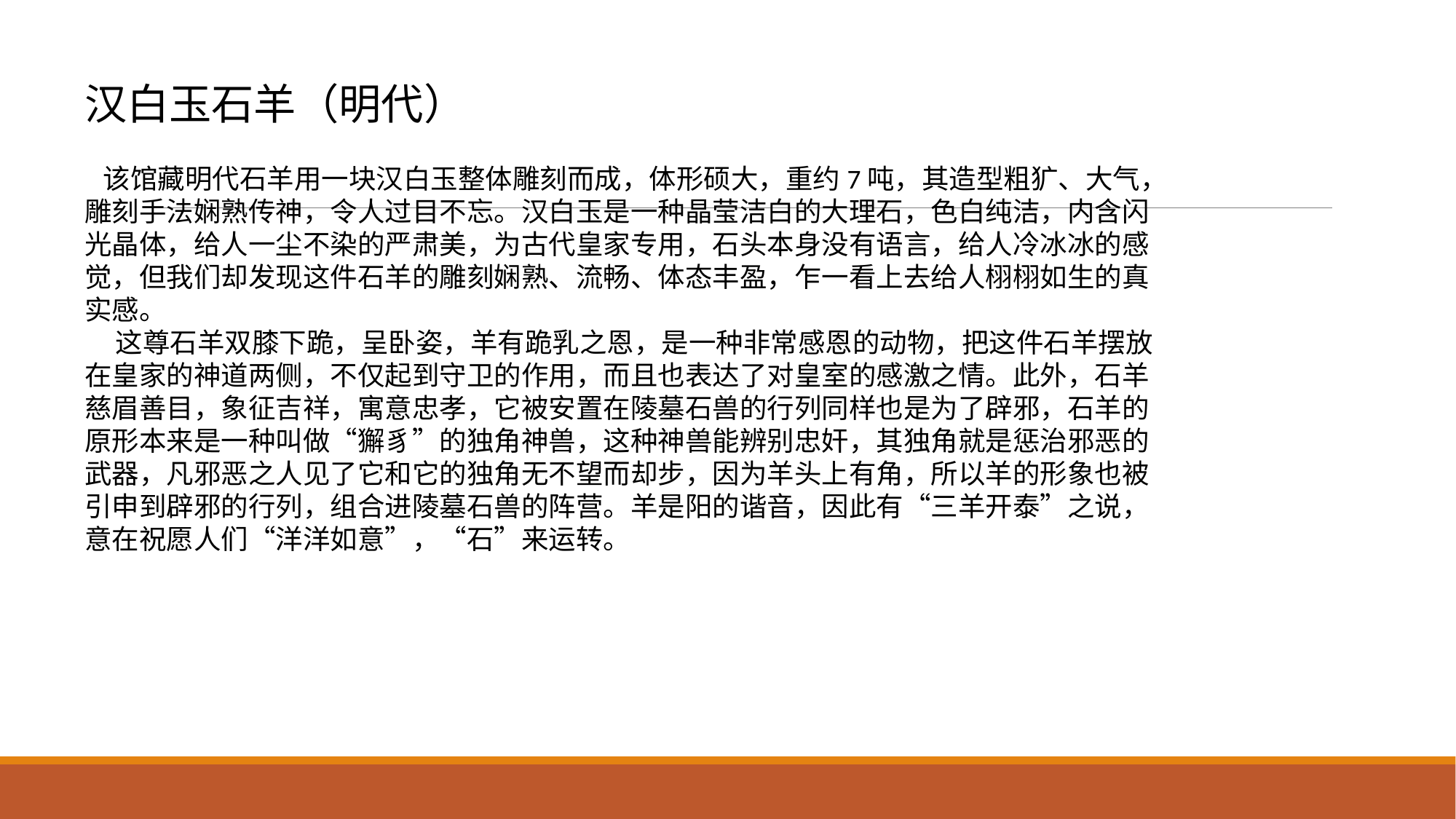

汉白玉石羊（明代）

  该馆藏明代石羊用一块汉白玉整体雕刻而成，体形硕大，重约7吨，其造型粗犷、大气，雕刻手法娴熟传神，令人过目不忘。汉白玉是一种晶莹洁白的大理石，色白纯洁，内含闪光晶体，给人一尘不染的严肃美，为古代皇家专用，石头本身没有语言，给人冷冰冰的感觉，但我们却发现这件石羊的雕刻娴熟、流畅、体态丰盈，乍一看上去给人栩栩如生的真实感。
    这尊石羊双膝下跪，呈卧姿，羊有跪乳之恩，是一种非常感恩的动物，把这件石羊摆放在皇家的神道两侧，不仅起到守卫的作用，而且也表达了对皇室的感激之情。此外，石羊慈眉善目，象征吉祥，寓意忠孝，它被安置在陵墓石兽的行列同样也是为了辟邪，石羊的原形本来是一种叫做“獬豸”的独角神兽，这种神兽能辨别忠奸，其独角就是惩治邪恶的武器，凡邪恶之人见了它和它的独角无不望而却步，因为羊头上有角，所以羊的形象也被引申到辟邪的行列，组合进陵墓石兽的阵营。羊是阳的谐音，因此有“三羊开泰”之说，意在祝愿人们“洋洋如意”，“石”来运转。